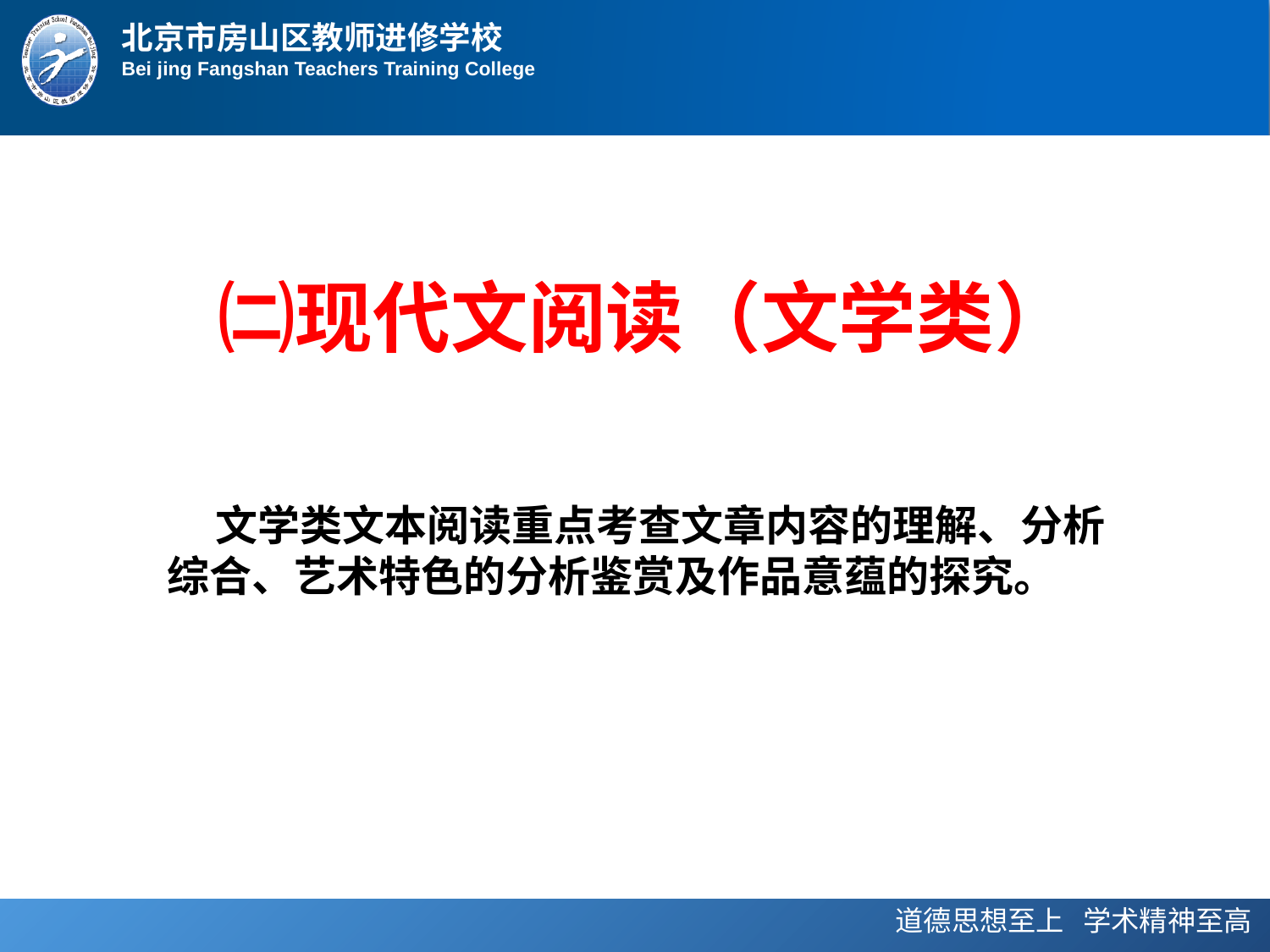

# ㈡现代文阅读（文学类）
    文学类文本阅读重点考查文章内容的理解、分析综合、艺术特色的分析鉴赏及作品意蕴的探究。